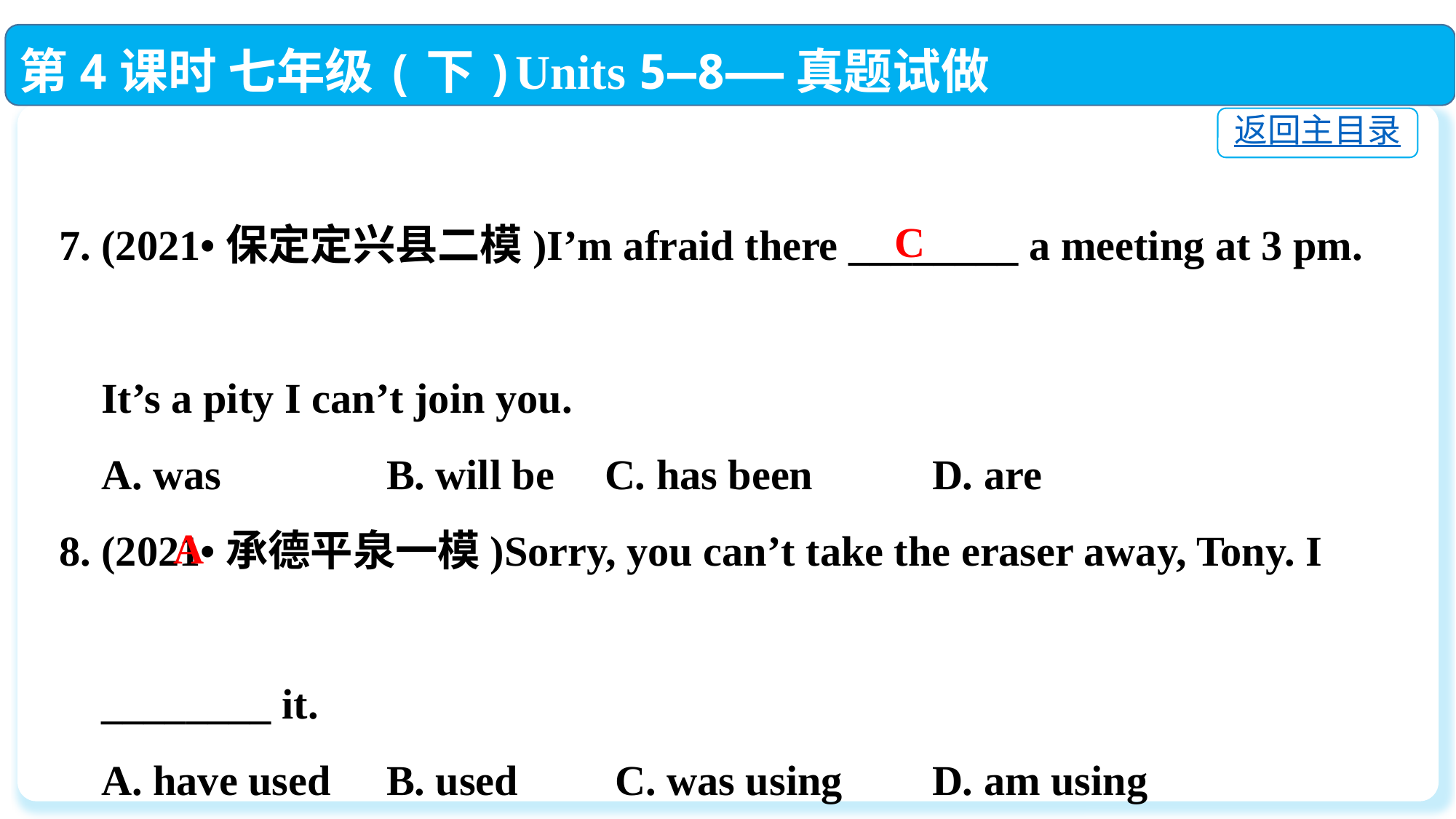

第4课时 七年级(下)Units 5—8——真题试做

返回主目录
7. (2021•保定定兴县二模)I’m afraid there ________ a meeting at 3 pm.
    It’s a pity I can’t join you.
    A. was		B. will be	C. has been		D. are
8. (2021•承德平泉一模)Sorry, you can’t take the eraser away, Tony. I
    ________ it.
    A. have used	B. used	 C. was using	D. am using
C
A